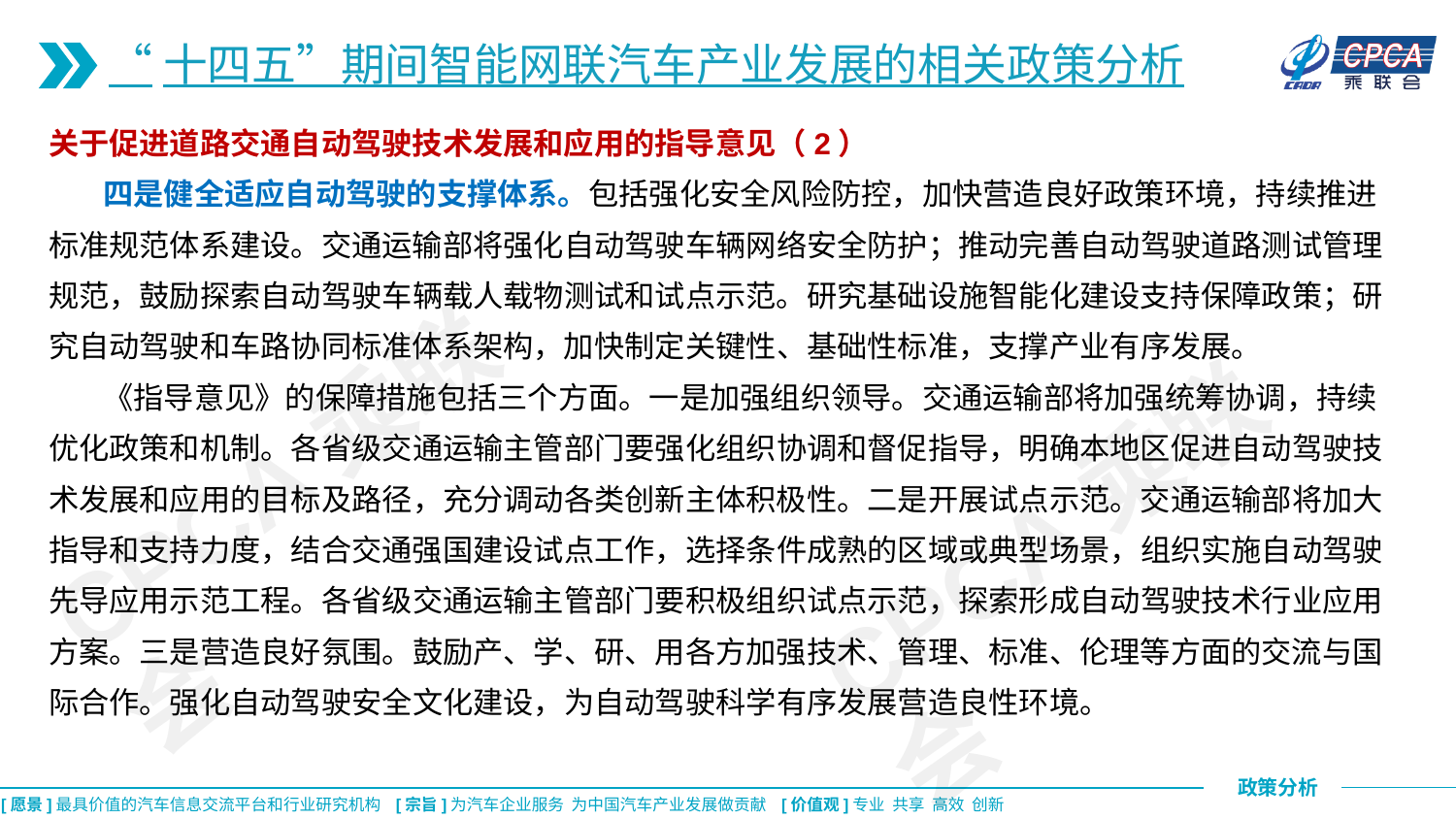

“十四五”期间智能网联汽车产业发展的相关政策分析
关于促进道路交通自动驾驶技术发展和应用的指导意见（2）
       四是健全适应自动驾驶的支撑体系。包括强化安全风险防控，加快营造良好政策环境，持续推进标准规范体系建设。交通运输部将强化自动驾驶车辆网络安全防护；推动完善自动驾驶道路测试管理规范，鼓励探索自动驾驶车辆载人载物测试和试点示范。研究基础设施智能化建设支持保障政策；研究自动驾驶和车路协同标准体系架构，加快制定关键性、基础性标准，支撑产业有序发展。
       《指导意见》的保障措施包括三个方面。一是加强组织领导。交通运输部将加强统筹协调，持续优化政策和机制。各省级交通运输主管部门要强化组织协调和督促指导，明确本地区促进自动驾驶技术发展和应用的目标及路径，充分调动各类创新主体积极性。二是开展试点示范。交通运输部将加大指导和支持力度，结合交通强国建设试点工作，选择条件成熟的区域或典型场景，组织实施自动驾驶先导应用示范工程。各省级交通运输主管部门要积极组织试点示范，探索形成自动驾驶技术行业应用方案。三是营造良好氛围。鼓励产、学、研、用各方加强技术、管理、标准、伦理等方面的交流与国际合作。强化自动驾驶安全文化建设，为自动驾驶科学有序发展营造良性环境。
CPCA乘联会
CPCA乘联会